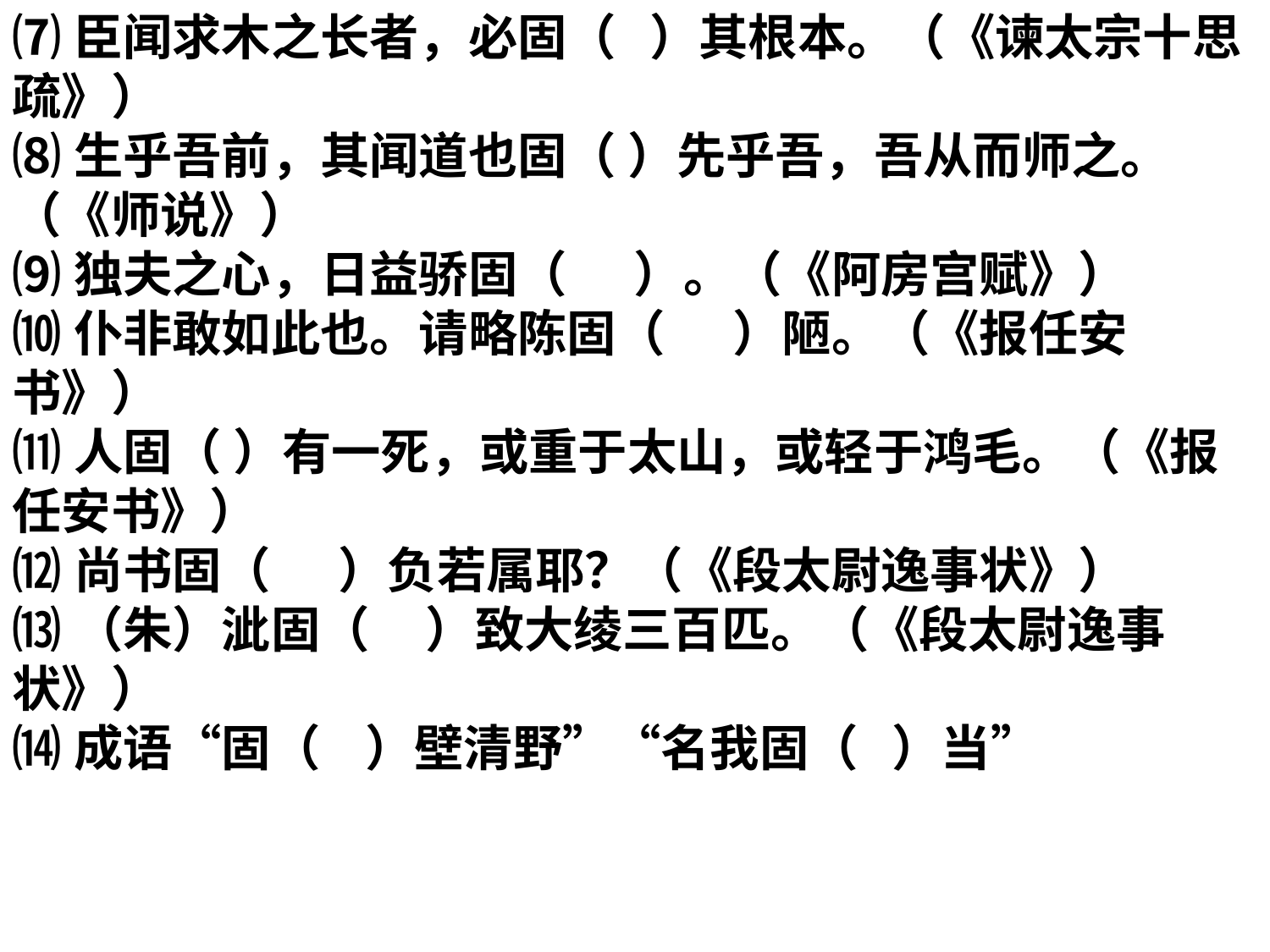

⑺臣闻求木之长者，必固（   ）其根本。（《谏太宗十思疏》）
⑻生乎吾前，其闻道也固（ ）先乎吾，吾从而师之。（《师说》）
⑼独夫之心，日益骄固（      ）。（《阿房宫赋》）
⑽仆非敢如此也。请略陈固（      ）陋。（《报任安书》）
⑾人固（ ）有一死，或重于太山，或轻于鸿毛。（《报任安书》）
⑿尚书固（      ）负若属耶？（《段太尉逸事状》）
⒀（朱）泚固（     ）致大绫三百匹。（《段太尉逸事状》）
⒁成语“固（    ）壁清野”“名我固（   ）当”